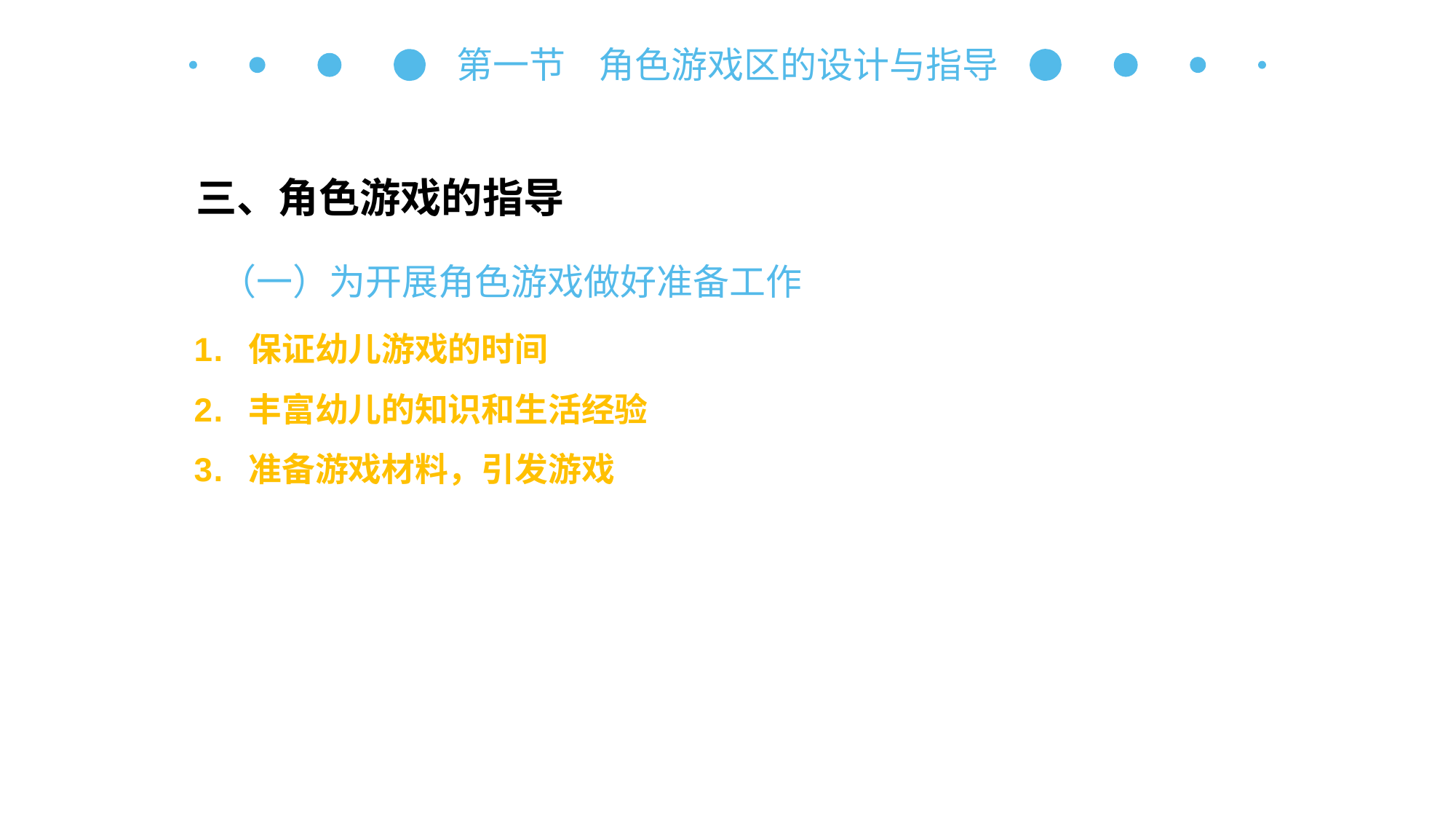

第一节    角色游戏区的设计与指导

三、角色游戏的指导
（一）为开展角色游戏做好准备工作
保证幼儿游戏的时间
丰富幼儿的知识和生活经验
准备游戏材料，引发游戏